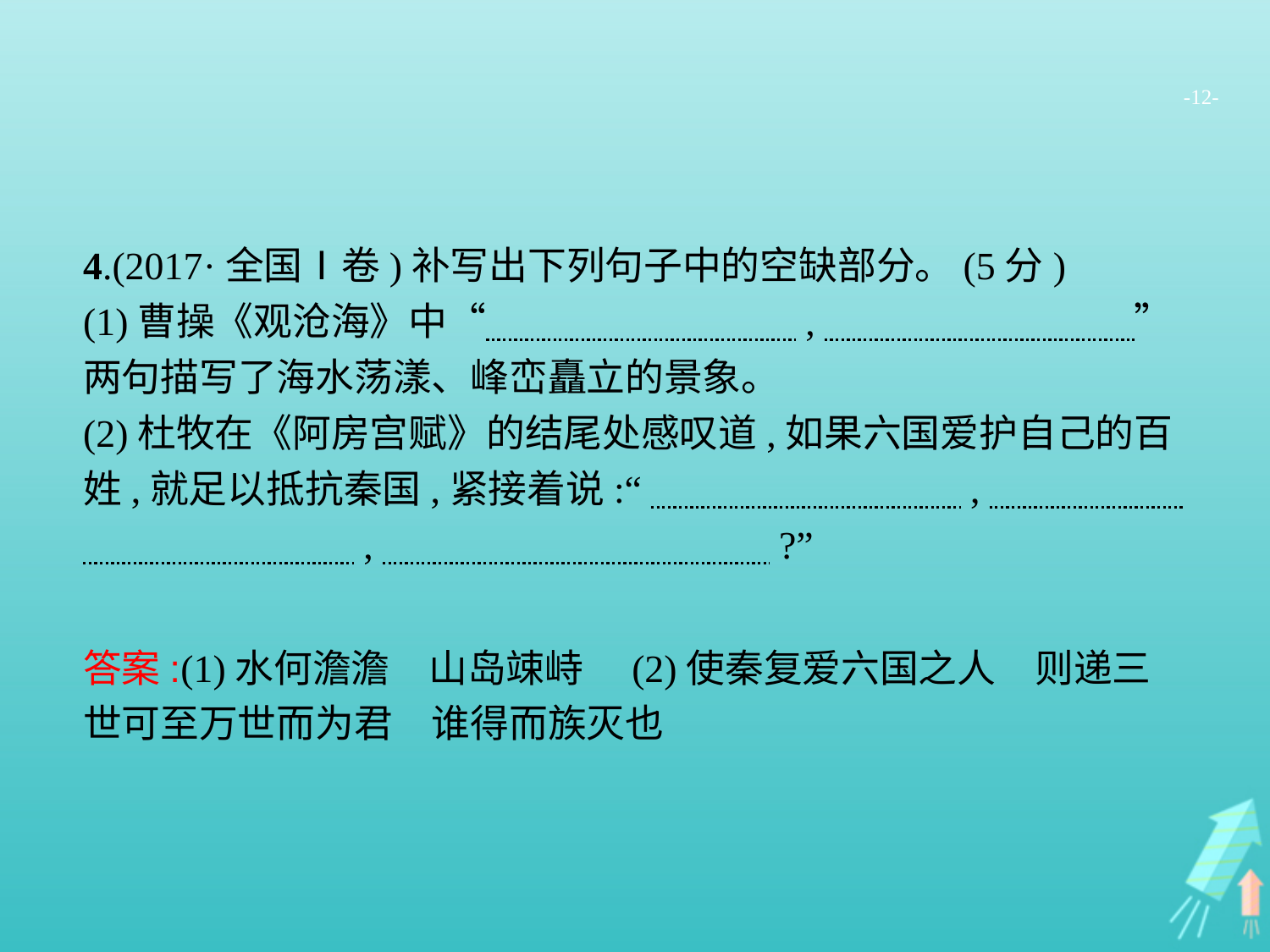

-12-
4.(2017·全国Ⅰ卷)补写出下列句子中的空缺部分。(5分)
(1)曹操《观沧海》中“　　　　　　　　,　　　　　　　　”两句描写了海水荡漾、峰峦矗立的景象。
(2)杜牧在《阿房宫赋》的结尾处感叹道,如果六国爱护自己的百姓,就足以抵抗秦国,紧接着说:“　　　　　　　　,　　　　　　　　　　　　,　　　　　　　　　　?”
答案:(1)水何澹澹　山岛竦峙　(2)使秦复爱六国之人　则递三世可至万世而为君　谁得而族灭也